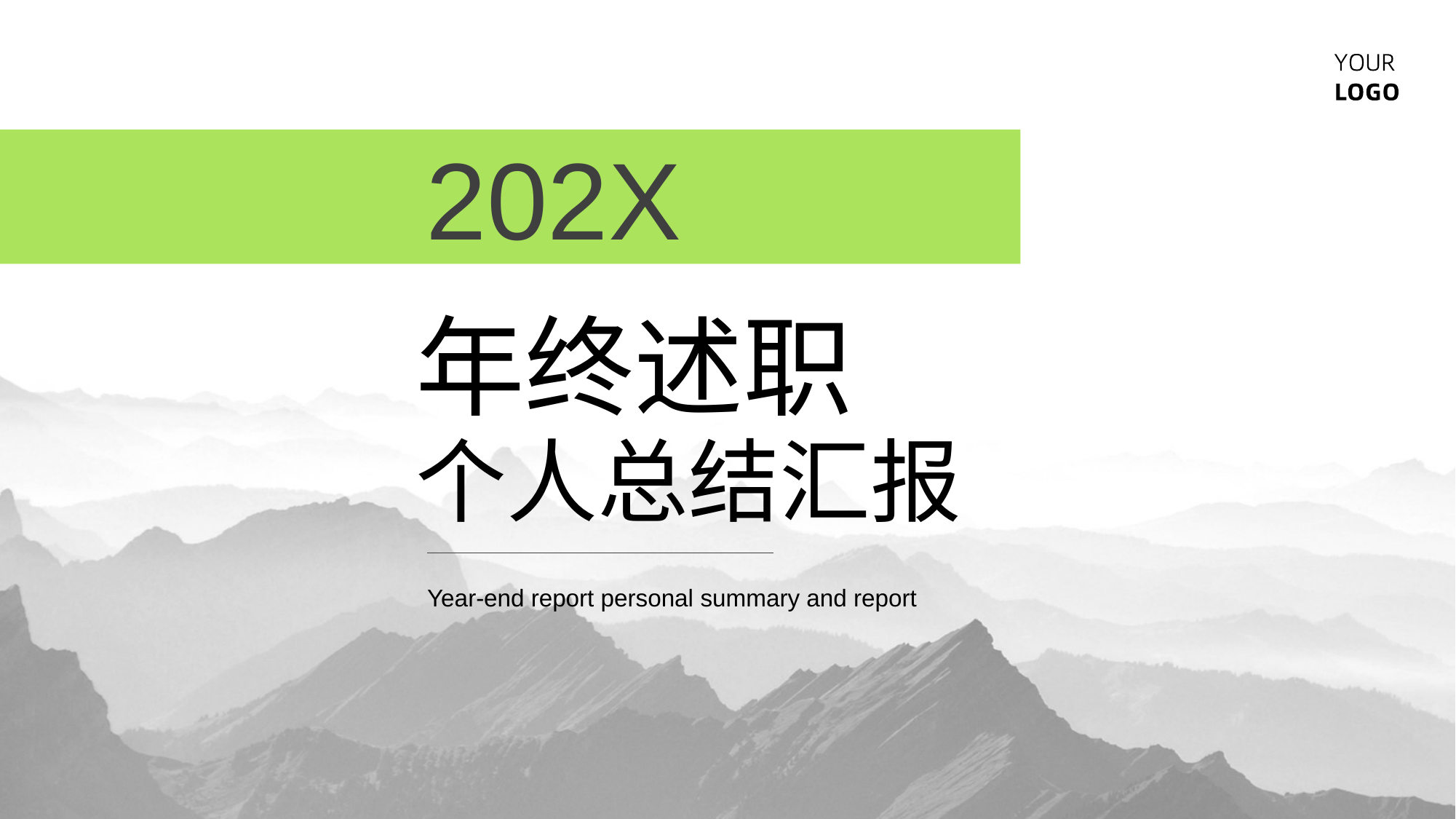

202X

年终述职
个人总结汇报
Year-end report personal summary and report